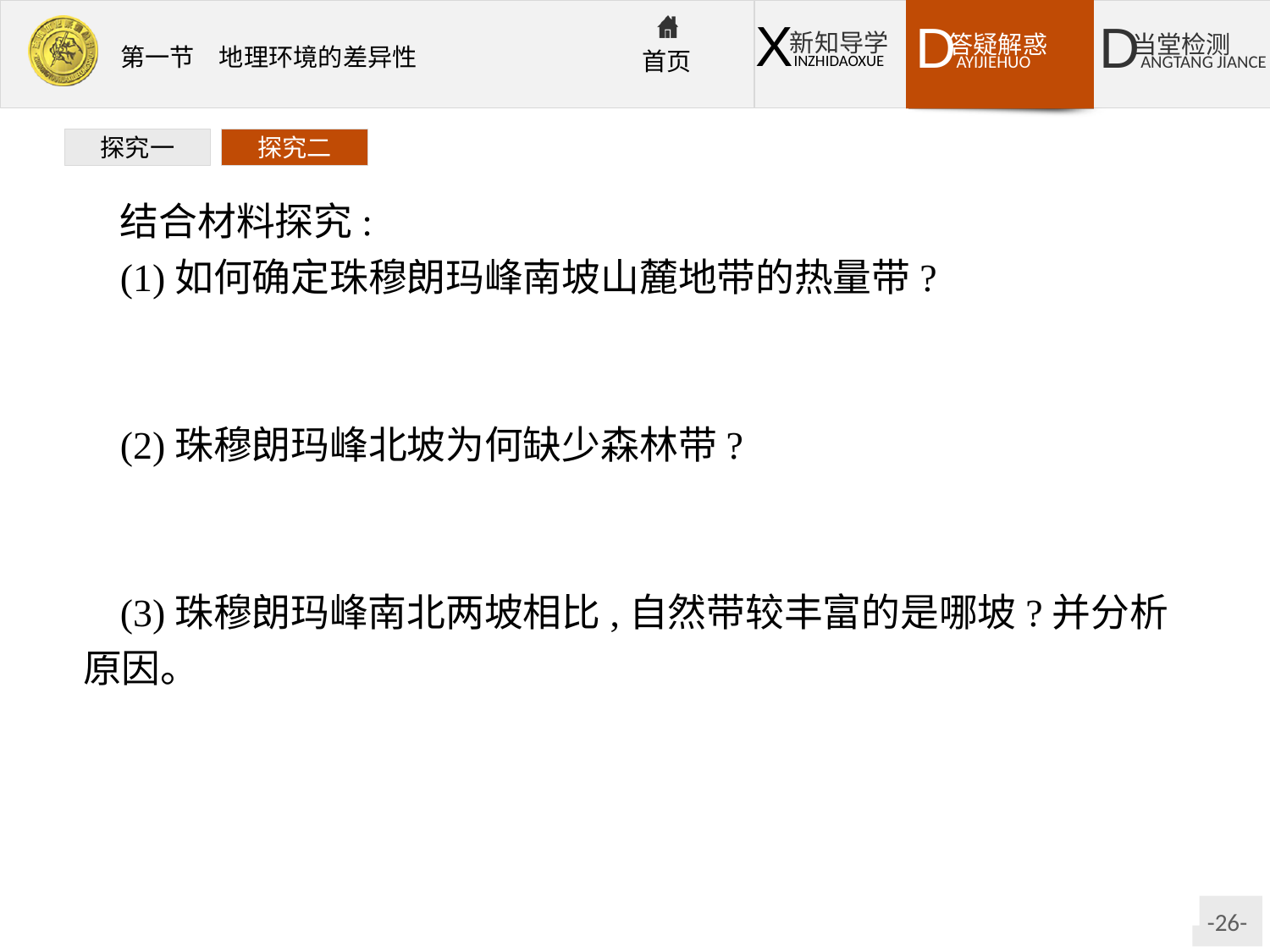

探究一
探究二
结合材料探究:
(1)如何确定珠穆朗玛峰南坡山麓地带的热量带?
提示:山麓的自然带(基带)反映山地所处的热量带。南坡山麓基带为常绿阔叶林带,说明处于亚热带。
(2)珠穆朗玛峰北坡为何缺少森林带?
提示:自然带的形成应从水热状况及其组合方面分析。北坡海拔高,气温低,不具备森林所需的水热条件。
(3)珠穆朗玛峰南北两坡相比,自然带较丰富的是哪坡?并分析原因。
提示:南坡丰富。南坡比北坡纬度低,热量条件好;南坡为迎风坡,水分条件好;加之南坡山麓海拔低,与山顶相对高度大,自山麓至山顶水热条件差异大,自然带复杂。